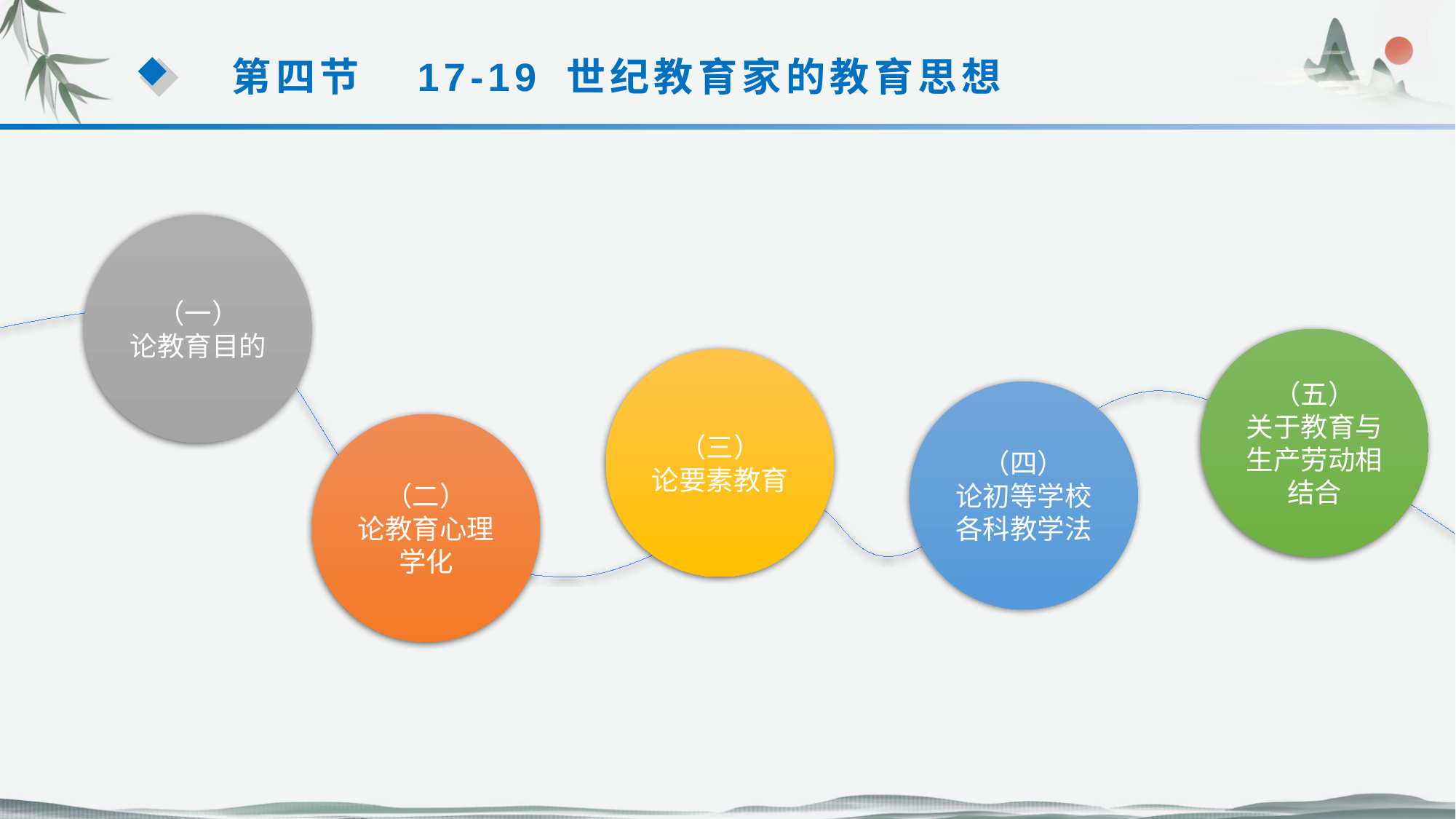

第四节　17-19 世纪教育家的教育思想

（一）
论教育目的

（五）
关于教育与生产劳动相结合
（三）
论要素教育
（四）
论初等学校各科教学法
（二）
论教育心理学化